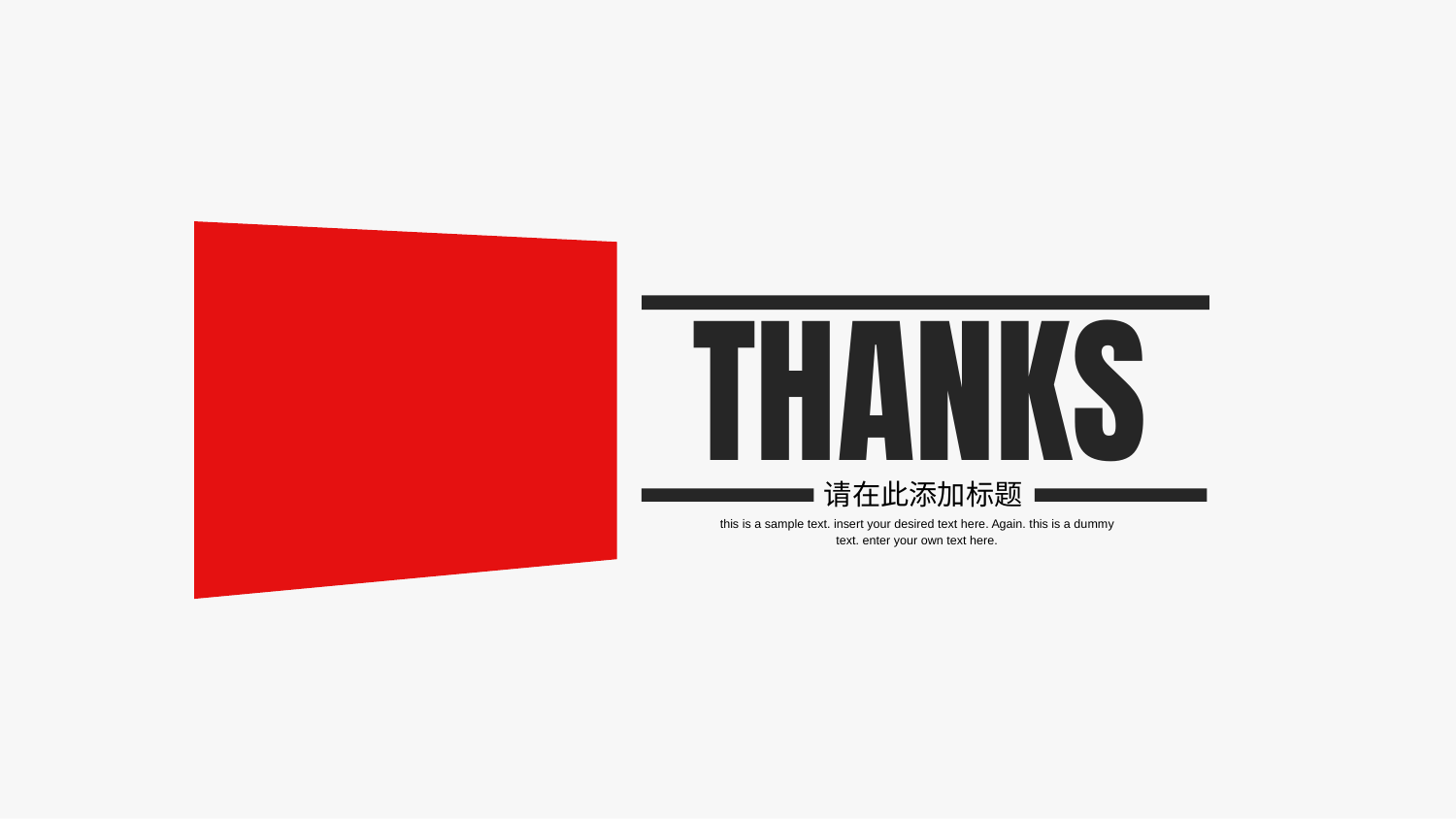

THANKS

请在此添加标题

this is a sample text. insert your desired text here. Again. this is a dummy text. enter your own text here.